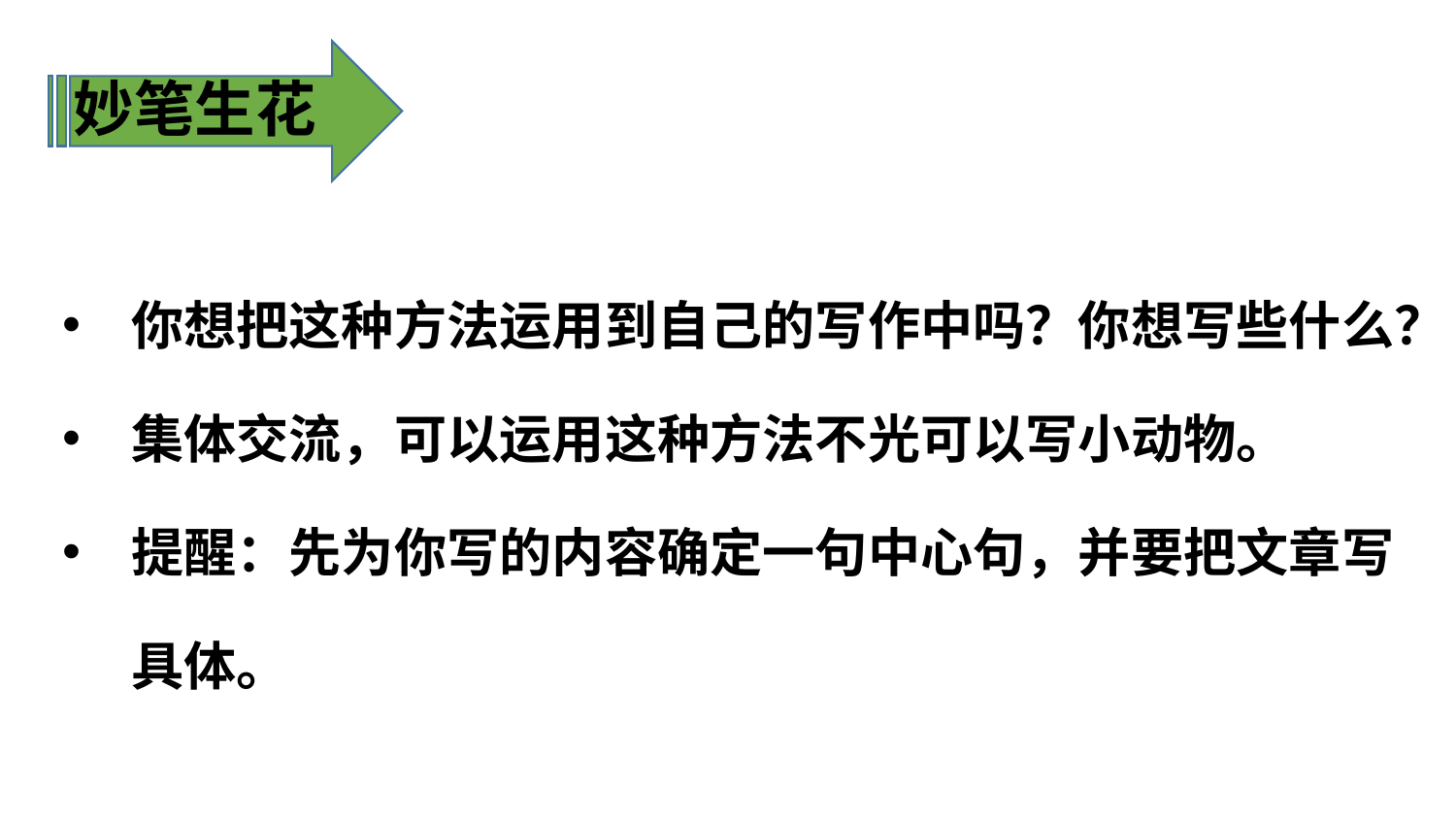

妙笔生花
你想把这种方法运用到自己的写作中吗？你想写些什么？
集体交流，可以运用这种方法不光可以写小动物。
提醒：先为你写的内容确定一句中心句，并要把文章写具体。